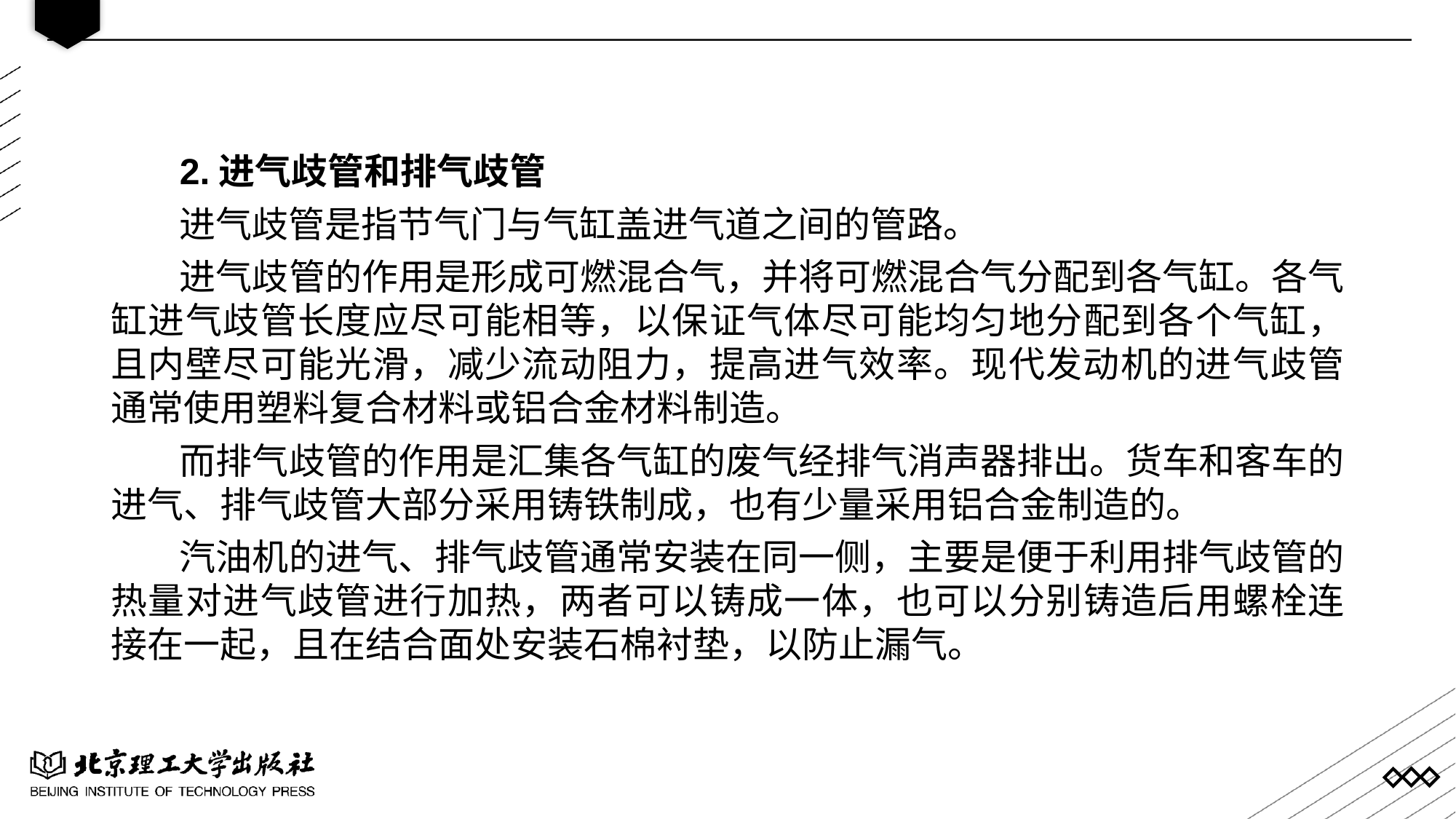

2.进气歧管和排气歧管
进气歧管是指节气门与气缸盖进气道之间的管路。
进气歧管的作用是形成可燃混合气，并将可燃混合气分配到各气缸。各气缸进气歧管长度应尽可能相等，以保证气体尽可能均匀地分配到各个气缸，且内壁尽可能光滑，减少流动阻力，提高进气效率。现代发动机的进气歧管通常使用塑料复合材料或铝合金材料制造。
而排气歧管的作用是汇集各气缸的废气经排气消声器排出。货车和客车的进气、排气歧管大部分采用铸铁制成，也有少量采用铝合金制造的。
汽油机的进气、排气歧管通常安装在同一侧，主要是便于利用排气歧管的热量对进气歧管进行加热，两者可以铸成一体，也可以分别铸造后用螺栓连接在一起，且在结合面处安装石棉衬垫，以防止漏气。